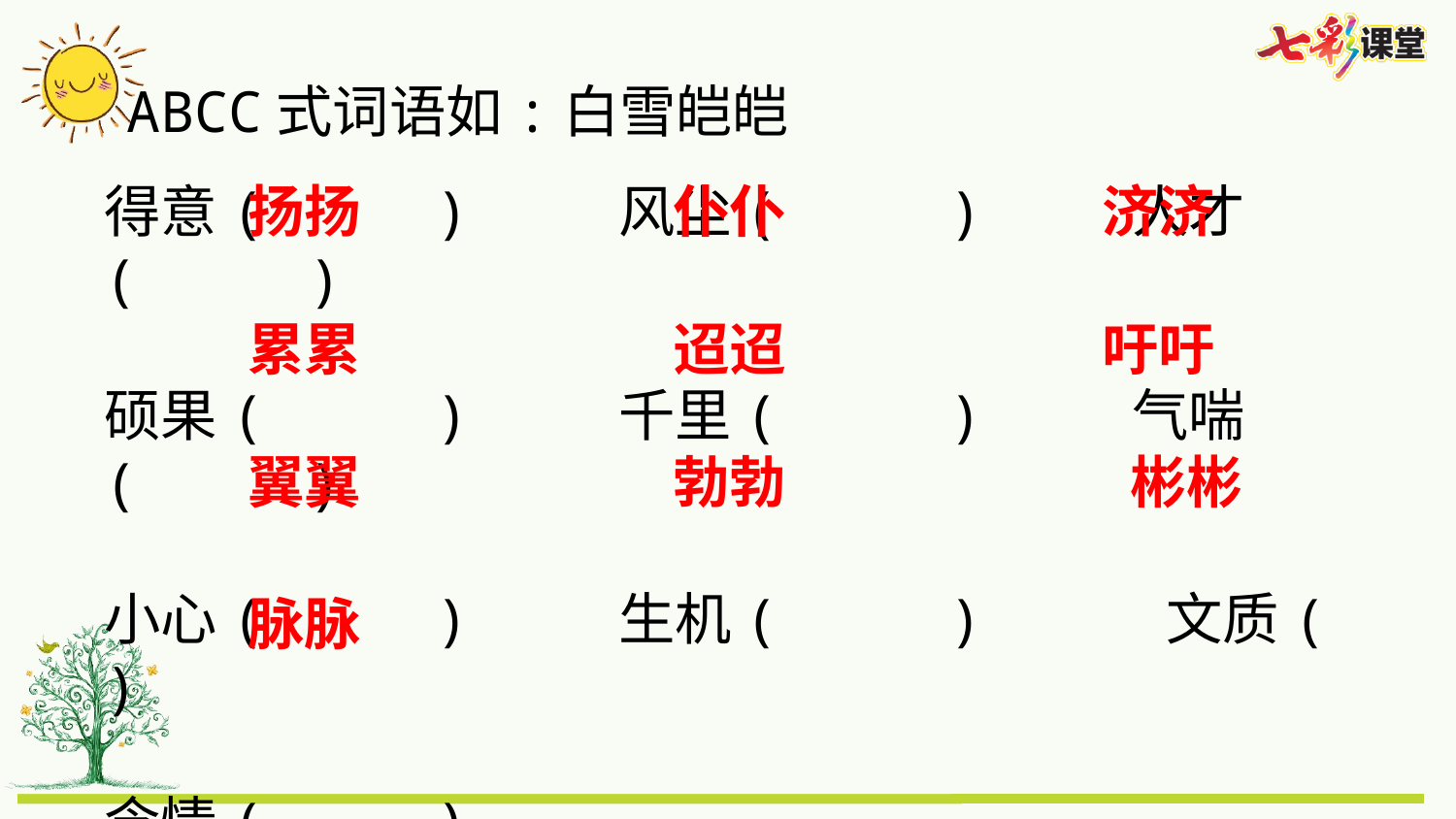

ABCC式词语如:白雪皑皑
得意(     )    风尘(     )    人才(     )

硕果(     )    千里(     )    气喘(     )

小心(     )    生机(     )     文质(     )

含情(     )
扬扬
仆仆
济济
累累
迢迢
吁吁
翼翼
勃勃
彬彬
脉脉